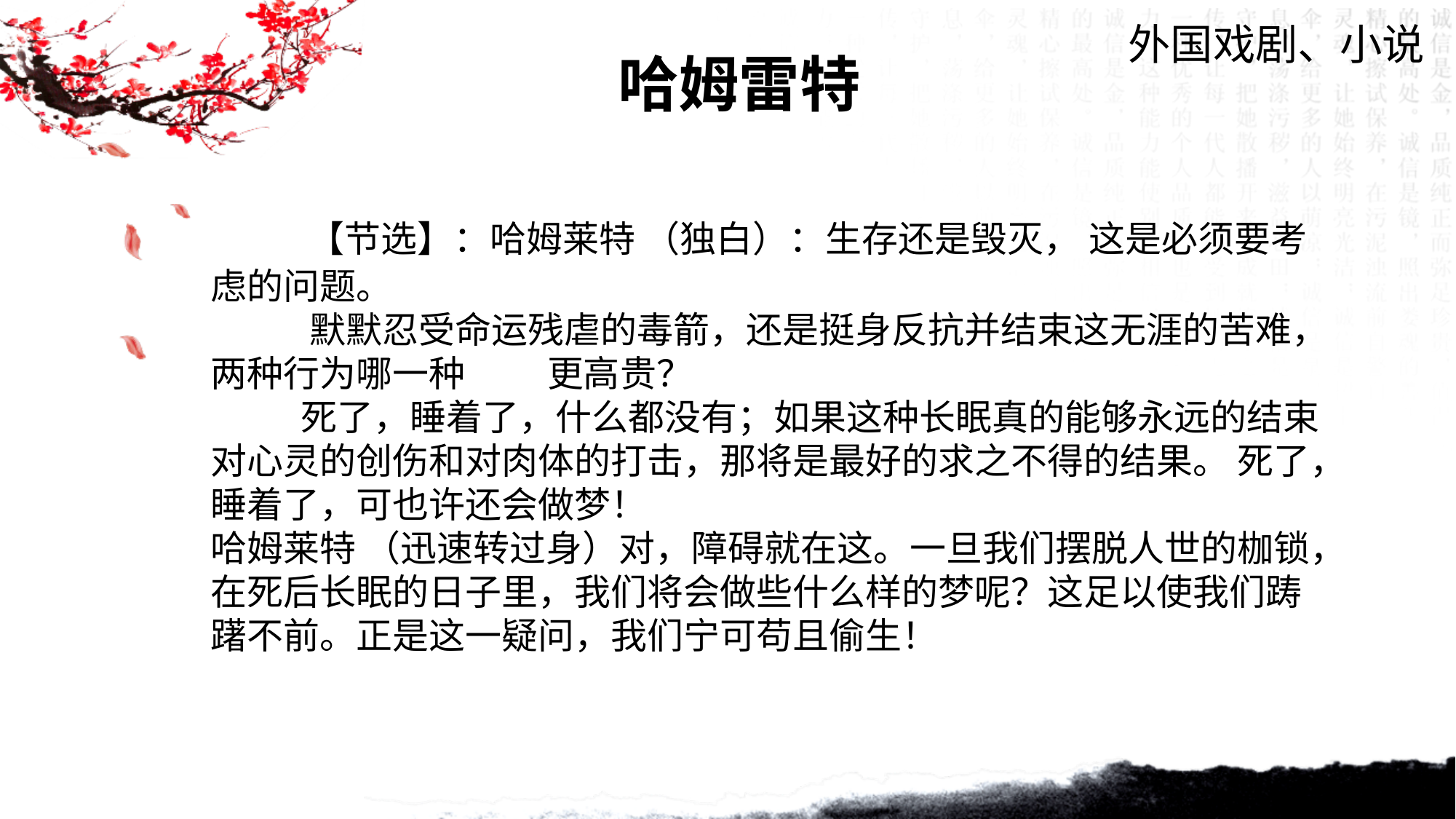

外国戏剧、小说
哈姆雷特
         【节选】：哈姆莱特 （独白）：生存还是毁灭， 这是必须要考虑的问题。
           默默忍受命运残虐的毒箭，还是挺身反抗并结束这无涯的苦难，两种行为哪一种          更高贵？
          死了，睡着了，什么都没有；如果这种长眠真的能够永远的结束对心灵的创伤和对肉体的打击，那将是最好的求之不得的结果。 死了，睡着了，可也许还会做梦！
哈姆莱特 （迅速转过身）对，障碍就在这。一旦我们摆脱人世的枷锁，在死后长眠的日子里，我们将会做些什么样的梦呢？这足以使我们踌躇不前。正是这一疑问，我们宁可苟且偷生！